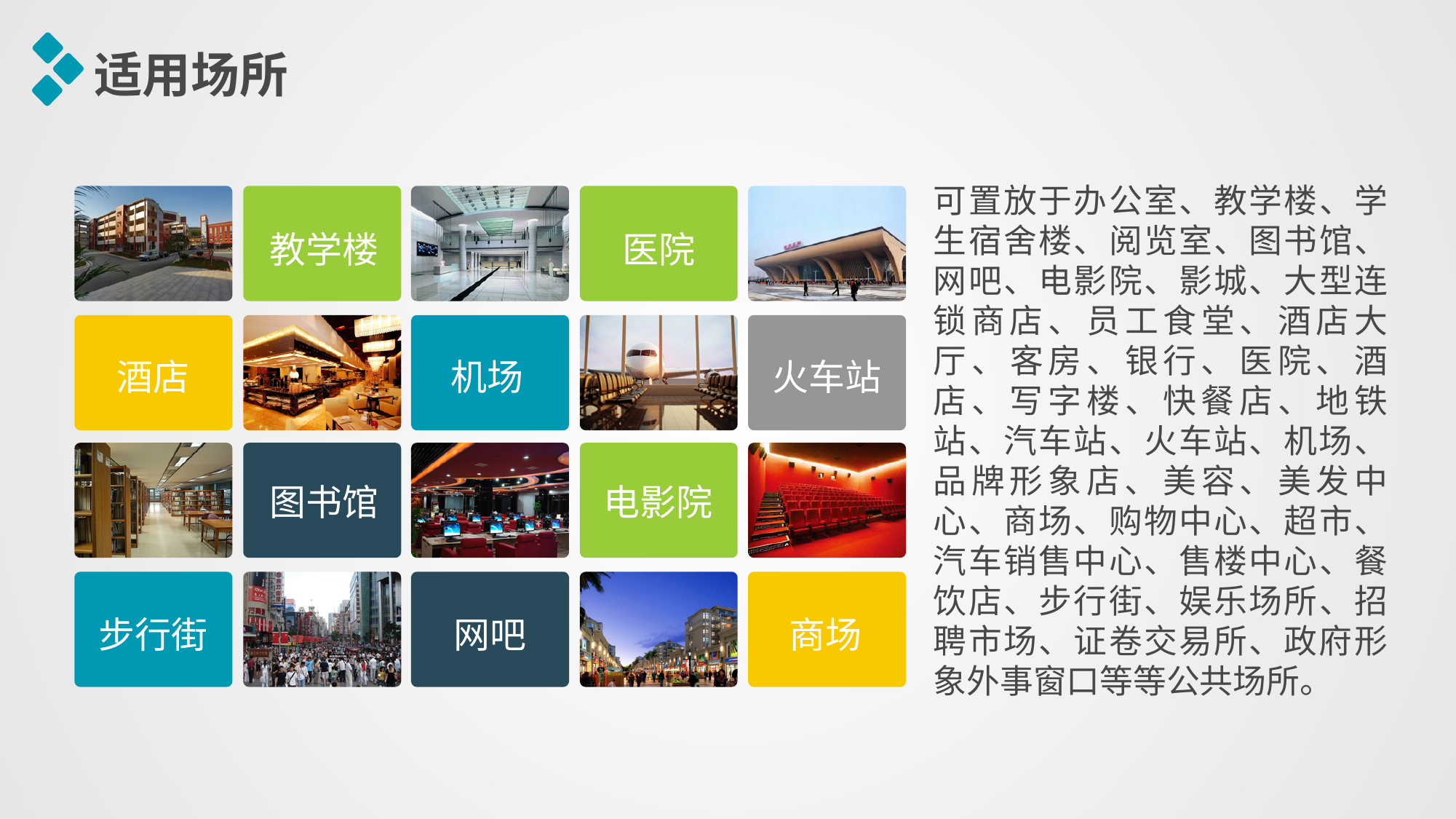

适用场所

可置放于办公室、教学楼、学生宿舍楼、阅览室、图书馆、网吧、电影院、影城、大型连锁商店、员工食堂、酒店大厅、客房、银行、医院、酒店、写字楼、快餐店、地铁站、汽车站、火车站、机场、品牌形象店、美容、美发中心、商场、购物中心、超市、汽车销售中心、售楼中心、餐饮店、步行街、娱乐场所、招聘市场、证卷交易所、政府形象外事窗口等等公共场所。

教学楼

医院

酒店

机场

火车站

图书馆

电影院

步行街

网吧

商场